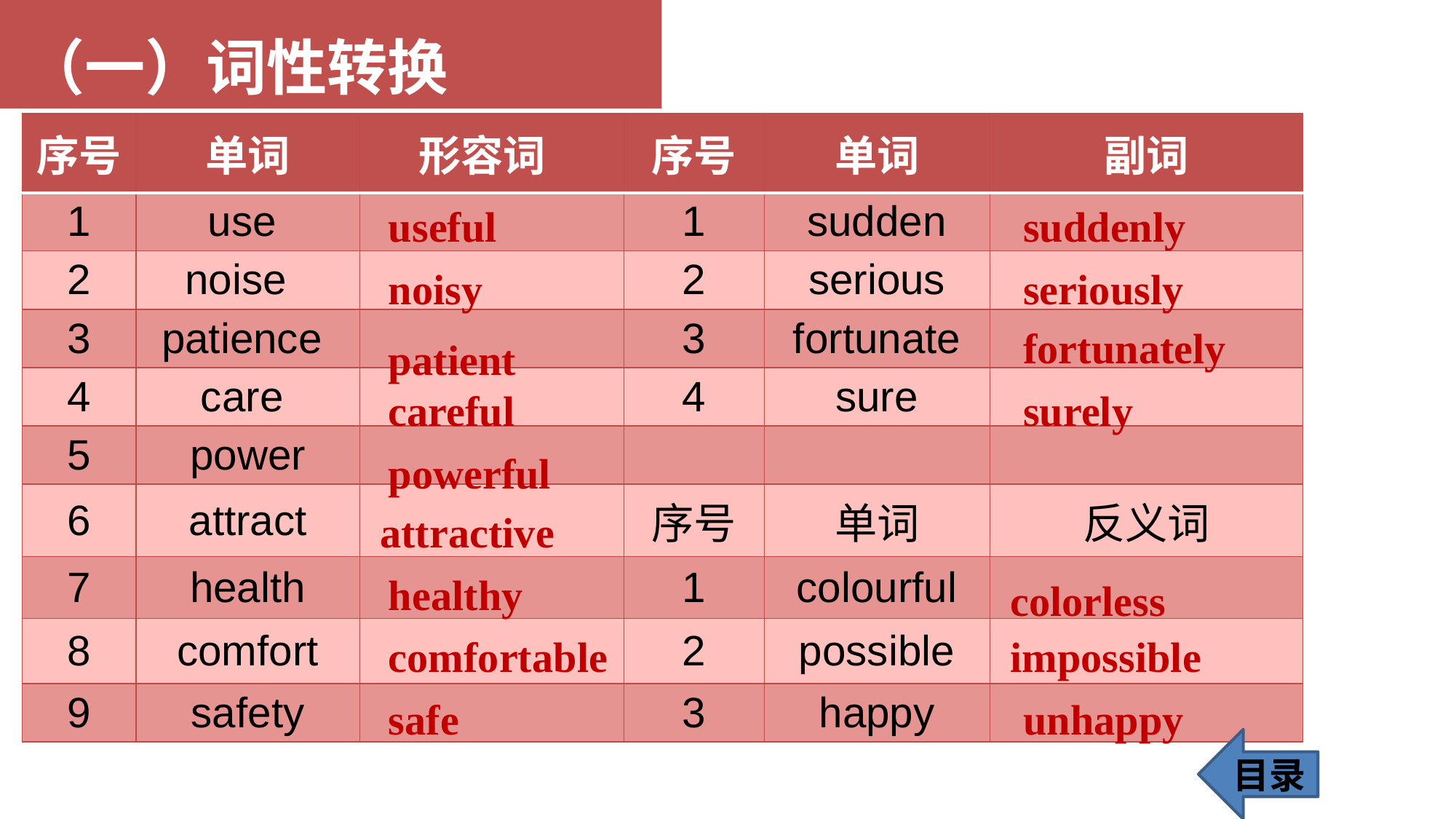

（一）词性转换
| 序号 | 单词 | 形容词 | 序号 | 单词 | 副词 |
| --- | --- | --- | --- | --- | --- |
| 1 | use |  | 1 | sudden |  |
| 2 | noise |  | 2 | serious |  |
| 3 | patience |  | 3 | fortunate |  |
| 4 | care |  | 4 | sure |  |
| 5 | power |  |  |  |  |
| 6 | attract |  | 序号 | 单词 | 反义词 |
| 7 | health |  | 1 | colourful |  |
| 8 | comfort |  | 2 | possible |  |
| 9 | safety |  | 3 | happy |  |
useful
suddenly
noisy
seriously
fortunately
patient
careful
surely
powerful
attractive
healthy
colorless
comfortable
impossible
safe
unhappy
目录
281